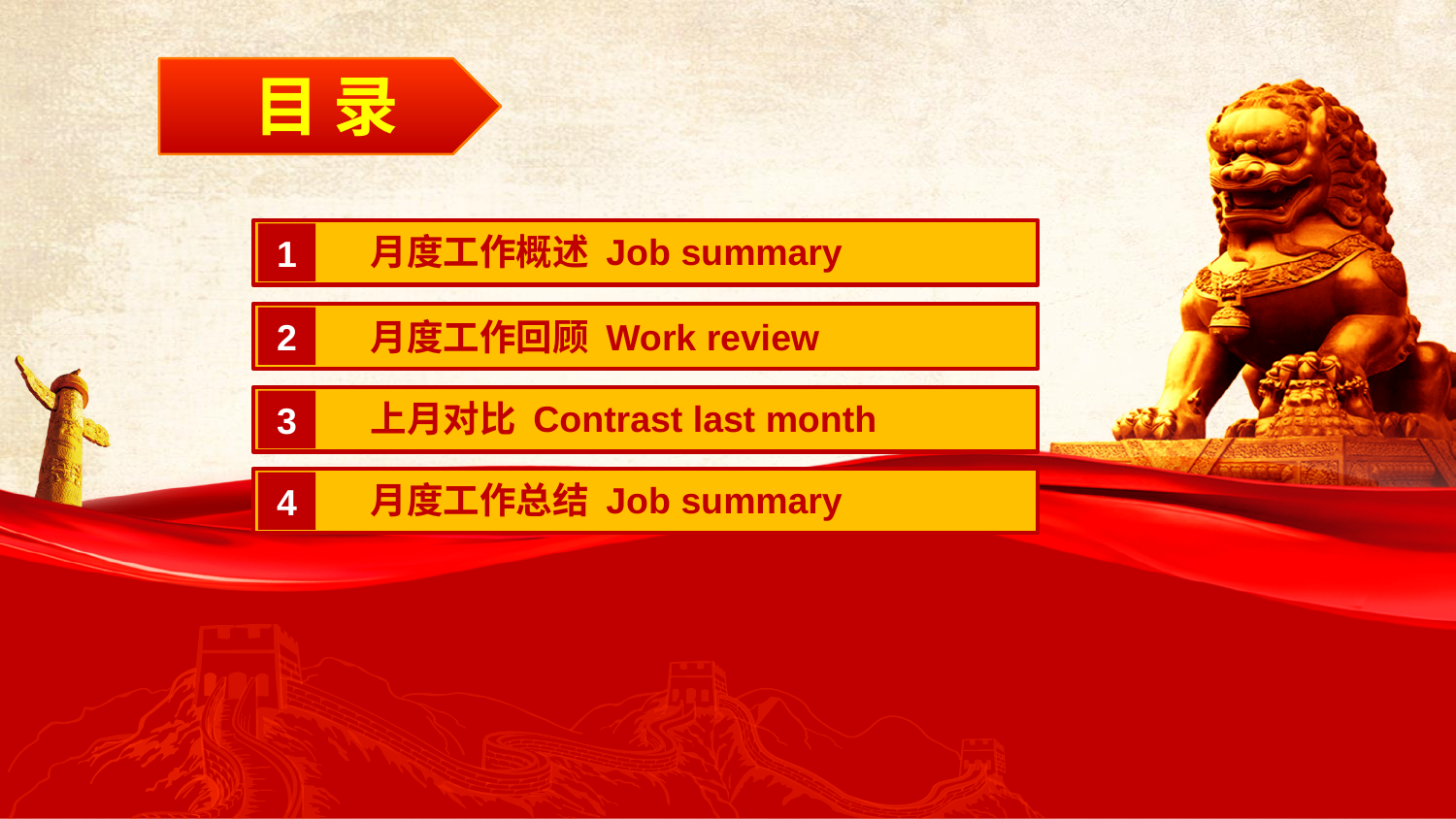

目 录

1
月度工作概述 Job summary

2
月度工作回顾 Work review

3
上月对比 Contrast last month

4
月度工作总结 Job summary